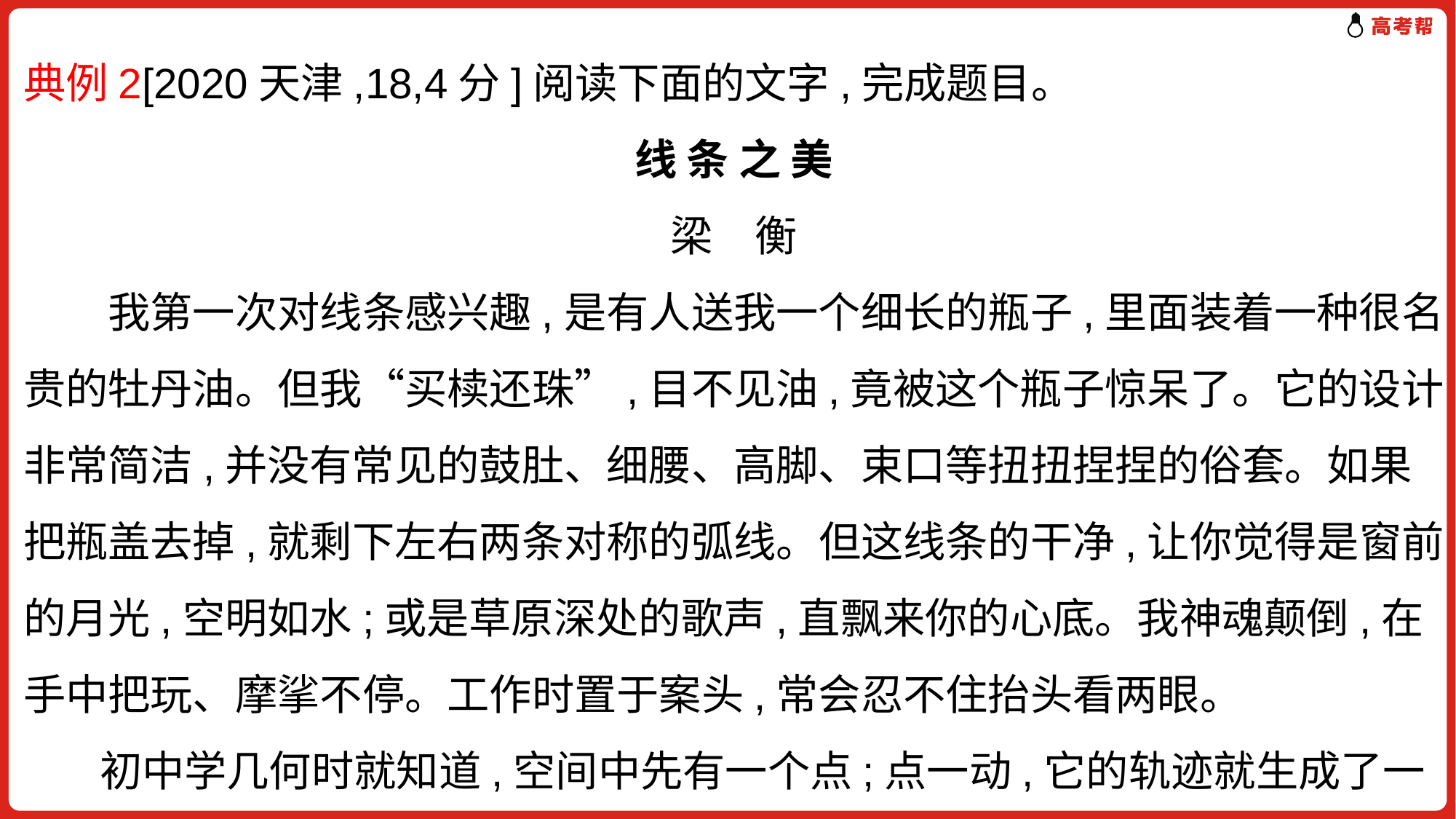

典例2[2020天津,18,4分]阅读下面的文字,完成题目。
线 条 之 美
梁　衡
　　我第一次对线条感兴趣,是有人送我一个细长的瓶子,里面装着一种很名贵的牡丹油。但我“买椟还珠”,目不见油,竟被这个瓶子惊呆了。它的设计非常简洁,并没有常见的鼓肚、细腰、高脚、束口等扭扭捏捏的俗套。如果把瓶盖去掉,就剩下左右两条对称的弧线。但这线条的干净,让你觉得是窗前的月光,空明如水;或是草原深处的歌声,直飘来你的心底。我神魂颠倒,在手中把玩、摩挲不停。工作时置于案头,常会忍不住抬头看两眼。
       初中学几何时就知道,空间中先有一个点;点一动,它的轨迹就生成了一